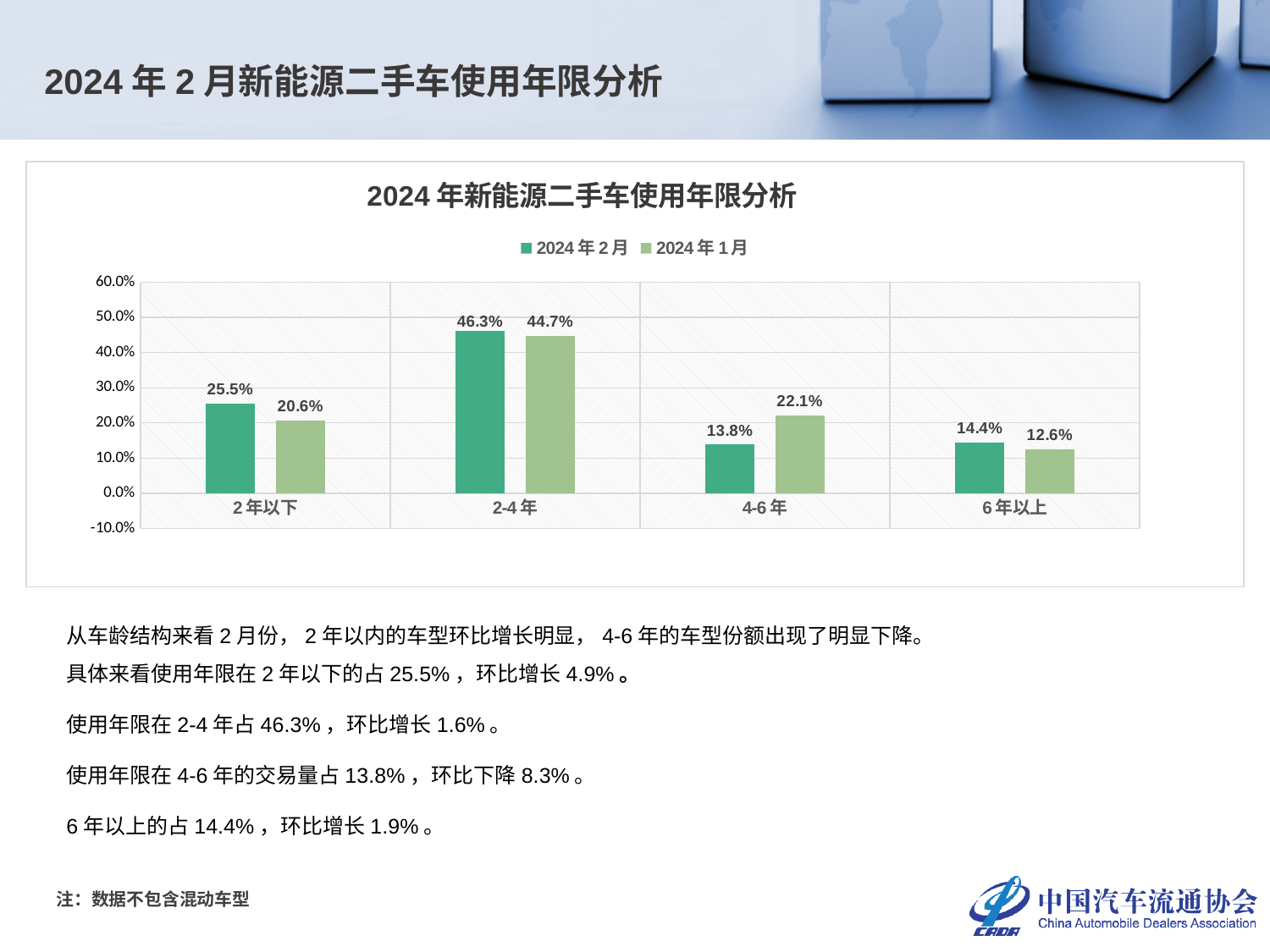

2024年2月新能源二手车使用年限分析

### Chart: 2024年新能源二手车使用年限分析

| Category | 2024年2月 | 2024年1月 |
|---|---|---|
| 2年以下 | 0.25464453802328463 | 0.20574131674442717 |
| 2-4年 | 0.46296755016101065 | 0.4473172628304821 |
| 4-6年 | 0.13809759722566262 | 0.22122861586314152 |
| 6年以上 | 0.1442903145900421 | 0.1257128045619492 |
从车龄结构来看2月份，2年以内的车型环比增长明显，4-6年的车型份额出现了明显下降。
具体来看使用年限在2年以下的占25.5%，环比增长4.9%。
使用年限在2-4年占46.3%，环比增长1.6%。
使用年限在4-6年的交易量占13.8%，环比下降8.3%。
6年以上的占14.4%，环比增长1.9%。
注：数据不包含混动车型